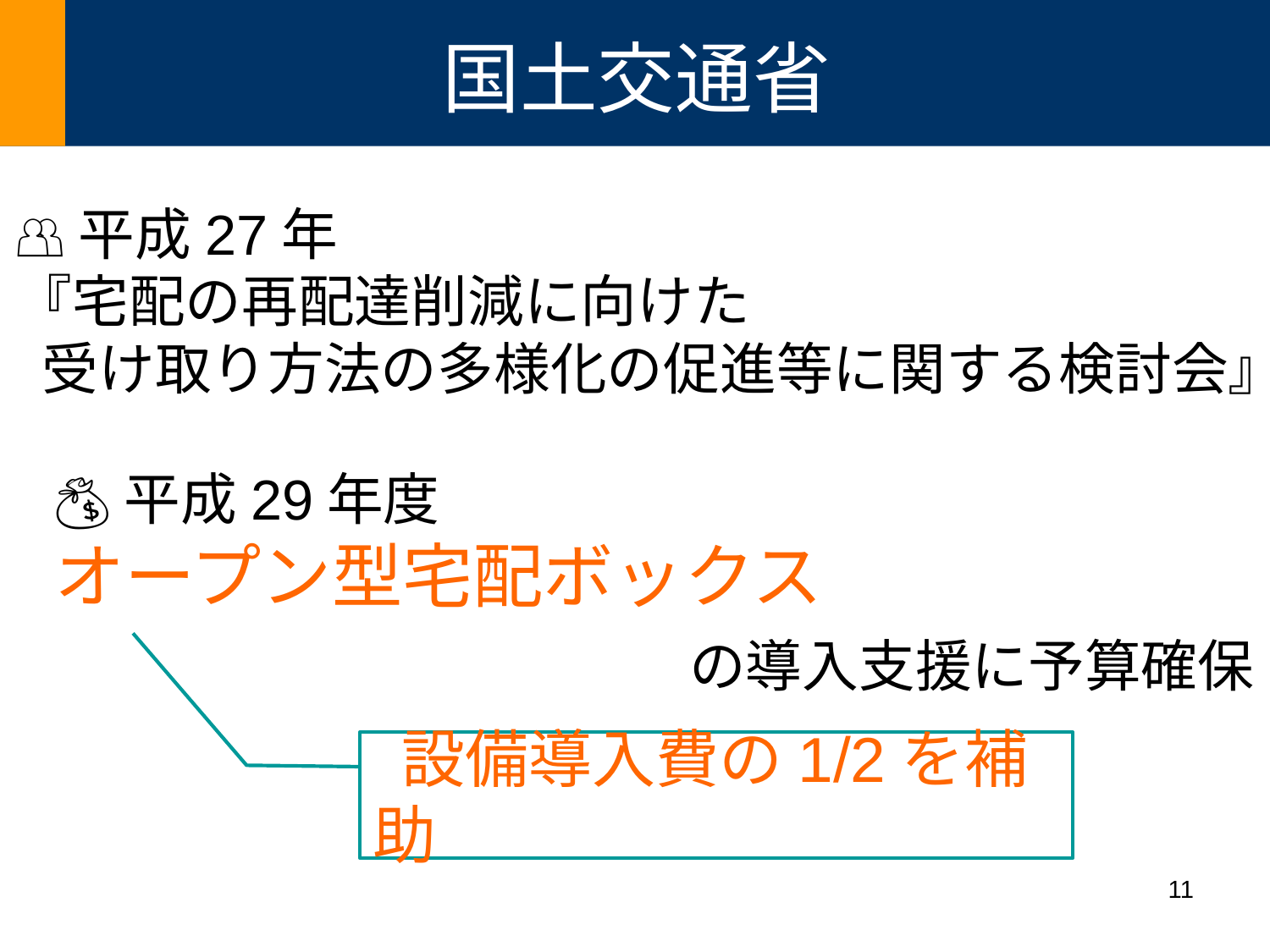

# 国土交通省
👥平成27年
『宅配の再配達削減に向けた
 受け取り方法の多様化の促進等に関する検討会』
💰平成29年度
オープン型宅配ボックス
					の導入支援に予算確保
 設備導入費の1/2を補助
11